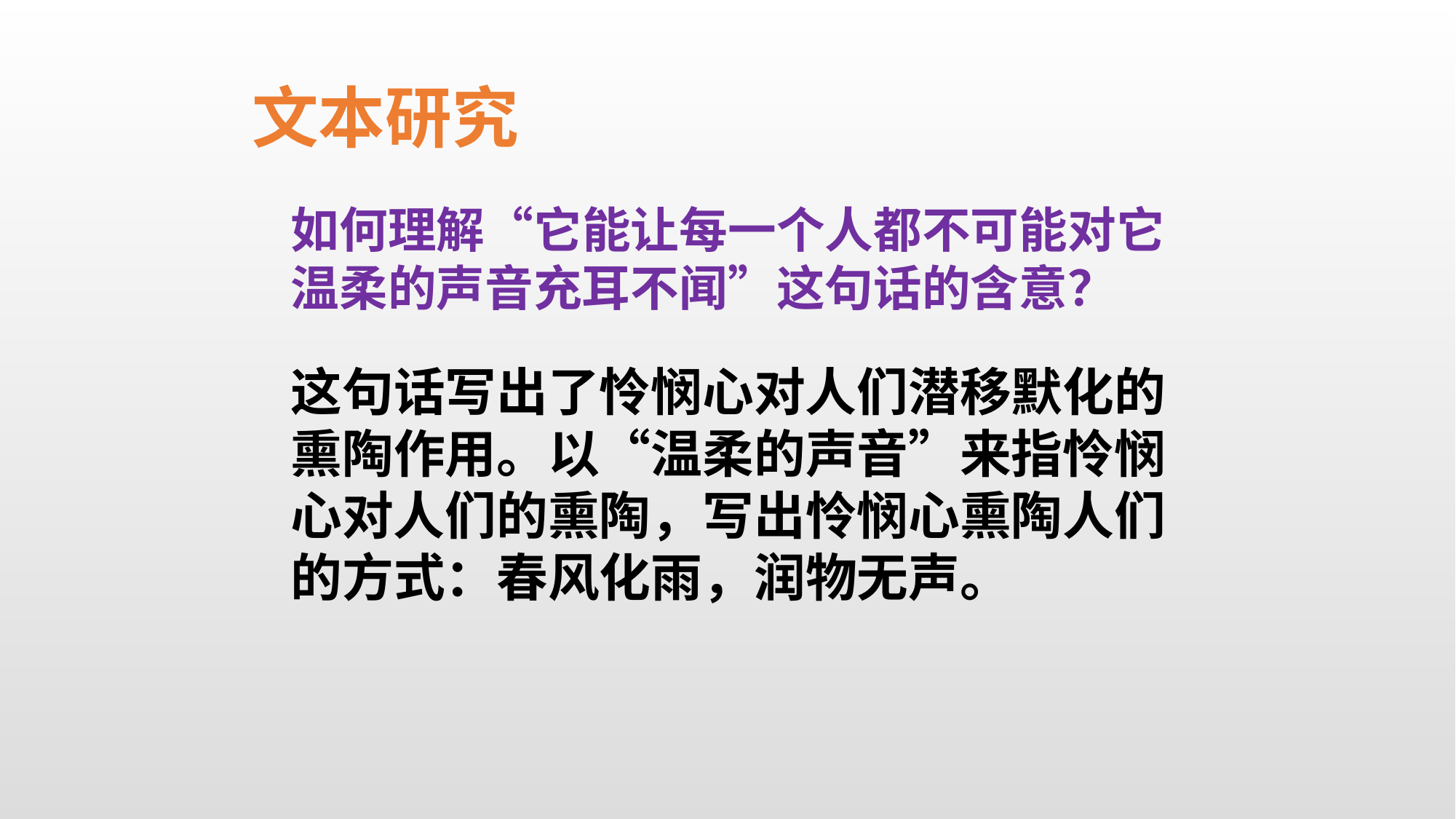

文本研究
如何理解“它能让每一个人都不可能对它温柔的声音充耳不闻”这句话的含意？
这句话写出了怜悯心对人们潜移默化的熏陶作用。以“温柔的声音”来指怜悯心对人们的熏陶，写出怜悯心熏陶人们的方式：春风化雨，润物无声。